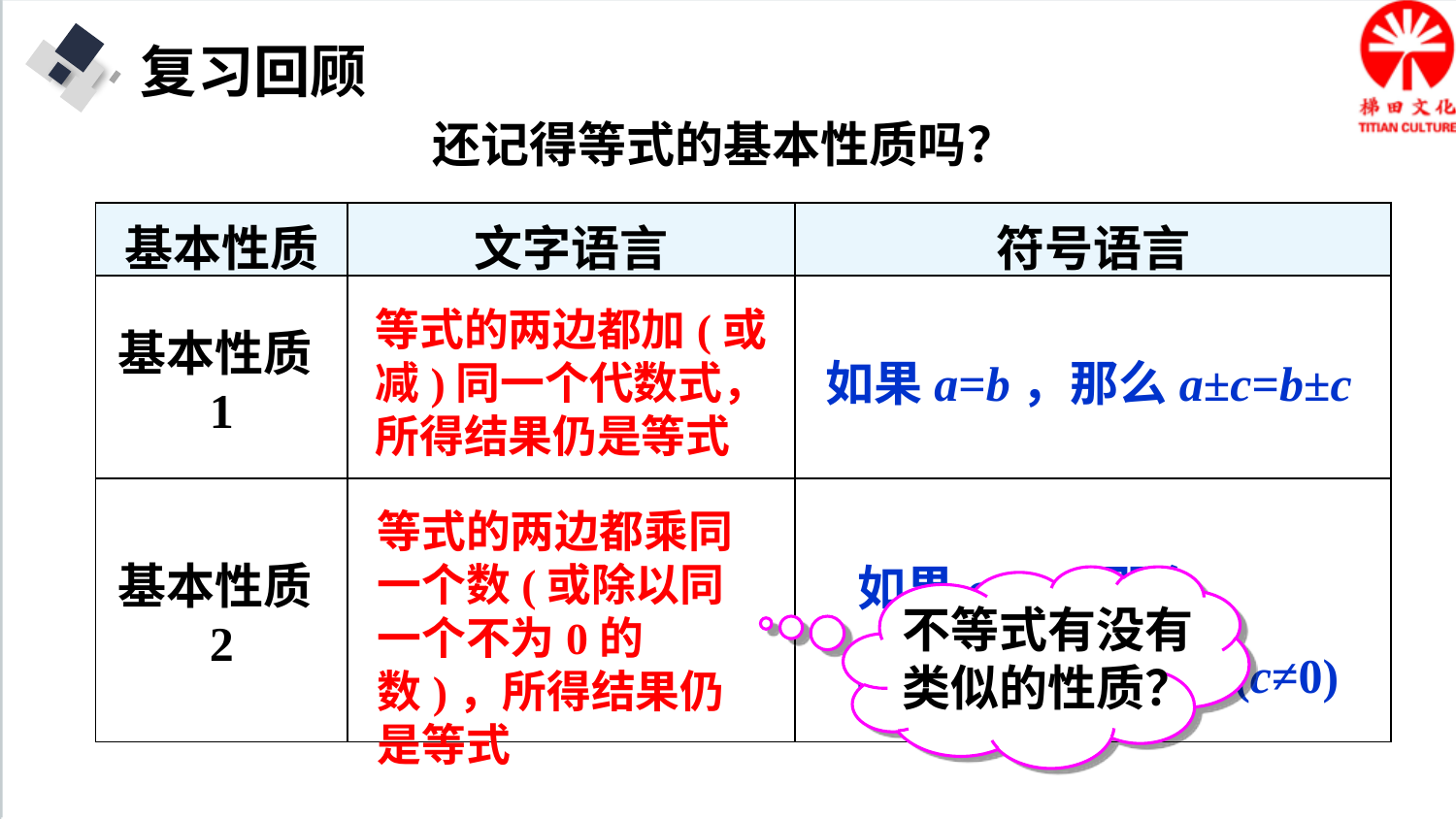

复习回顾
还记得等式的基本性质吗？
| 基本性质 | 文字语言 | 符号语言 |
| --- | --- | --- |
| 基本性质1 |  |  |
| 基本性质2 |  |  |
等式的两边都加(或减)同一个代数式，所得结果仍是等式
如果a=b，那么a±c=b±c
等式的两边都乘同一个数(或除以同一个不为0的数)，所得结果仍是等式
如果a=b，那么ac=bc，a÷c=b÷c (c≠0)

不等式有没有类似的性质？